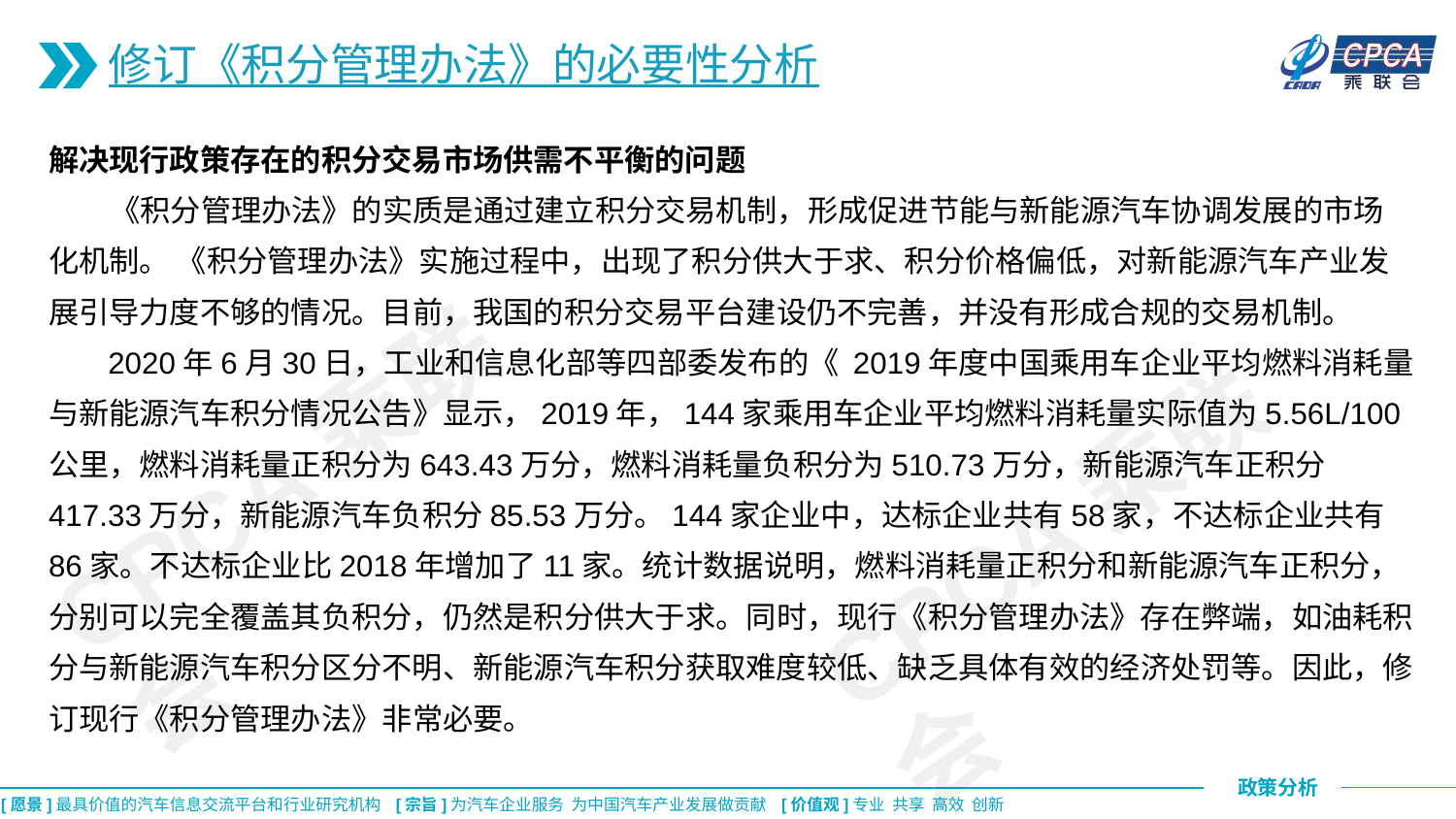

修订《积分管理办法》的必要性分析
解决现行政策存在的积分交易市场供需不平衡的问题
        《积分管理办法》的实质是通过建立积分交易机制，形成促进节能与新能源汽车协调发展的市场化机制。 《积分管理办法》实施过程中，出现了积分供大于求、积分价格偏低，对新能源汽车产业发展引导力度不够的情况。目前，我国的积分交易平台建设仍不完善，并没有形成合规的交易机制。
       2020年6月30日，工业和信息化部等四部委发布的《 2019年度中国乘用车企业平均燃料消耗量与新能源汽车积分情况公告》显示，2019年，144家乘用车企业平均燃料消耗量实际值为5.56L/100公里，燃料消耗量正积分为643.43万分，燃料消耗量负积分为510.73万分，新能源汽车正积分417.33万分，新能源汽车负积分85.53万分。144家企业中，达标企业共有58家，不达标企业共有86家。不达标企业比2018年增加了11家。统计数据说明，燃料消耗量正积分和新能源汽车正积分，分别可以完全覆盖其负积分，仍然是积分供大于求。同时，现行《积分管理办法》存在弊端，如油耗积分与新能源汽车积分区分不明、新能源汽车积分获取难度较低、缺乏具体有效的经济处罚等。因此，修订现行《积分管理办法》非常必要。
CPCA乘联会
CPCA乘联会